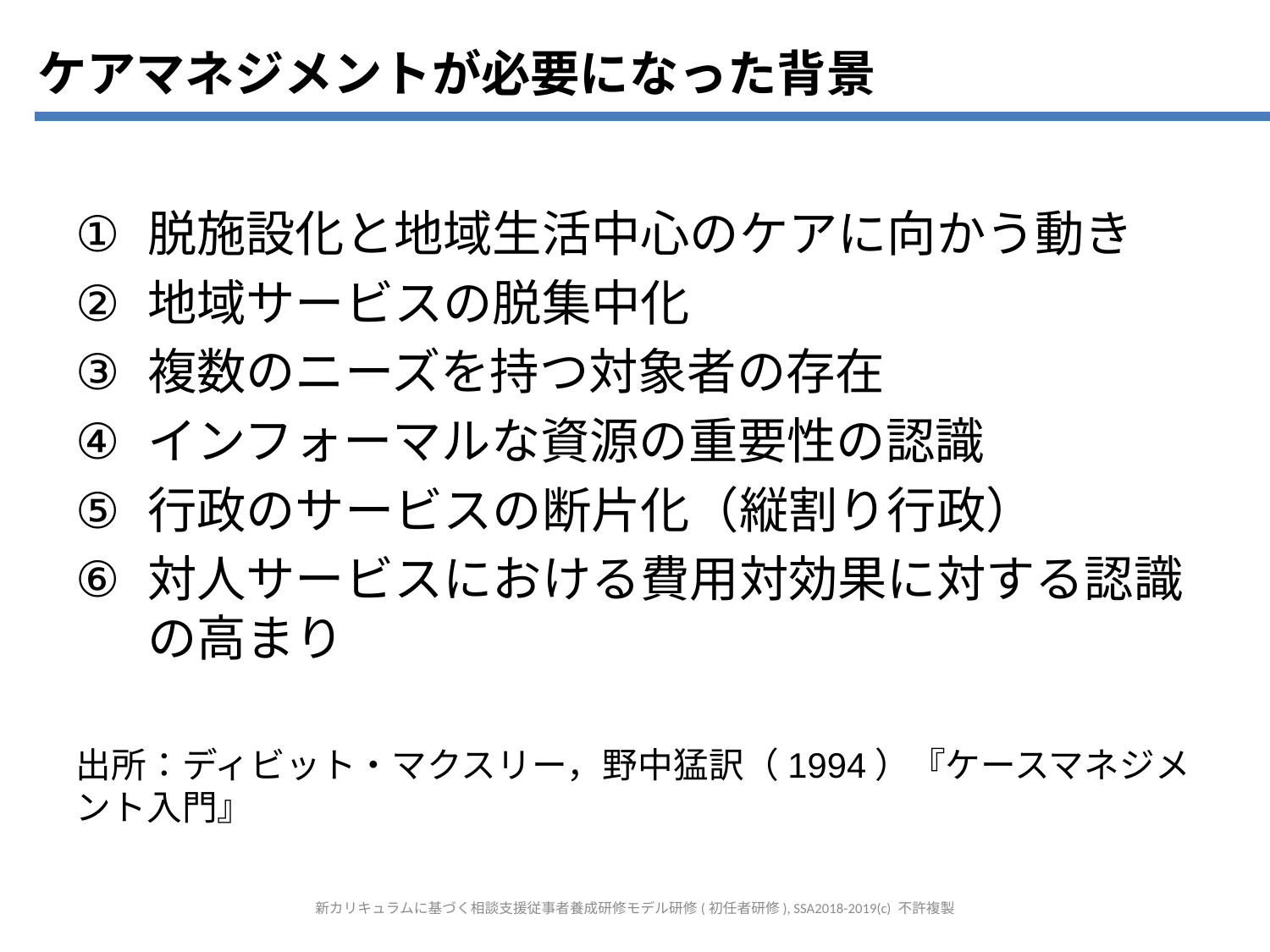

ケアマネジメントが必要になった背景
脱施設化と地域生活中心のケアに向かう動き
地域サービスの脱集中化
複数のニーズを持つ対象者の存在
インフォーマルな資源の重要性の認識
行政のサービスの断片化（縦割り行政）
対人サービスにおける費用対効果に対する認識の高まり

出所：ディビット・マクスリー，野中猛訳（1994）『ケースマネジメント入門』
新カリキュラムに基づく相談支援従事者養成研修モデル研修(初任者研修), SSA2018-2019(c) 不許複製